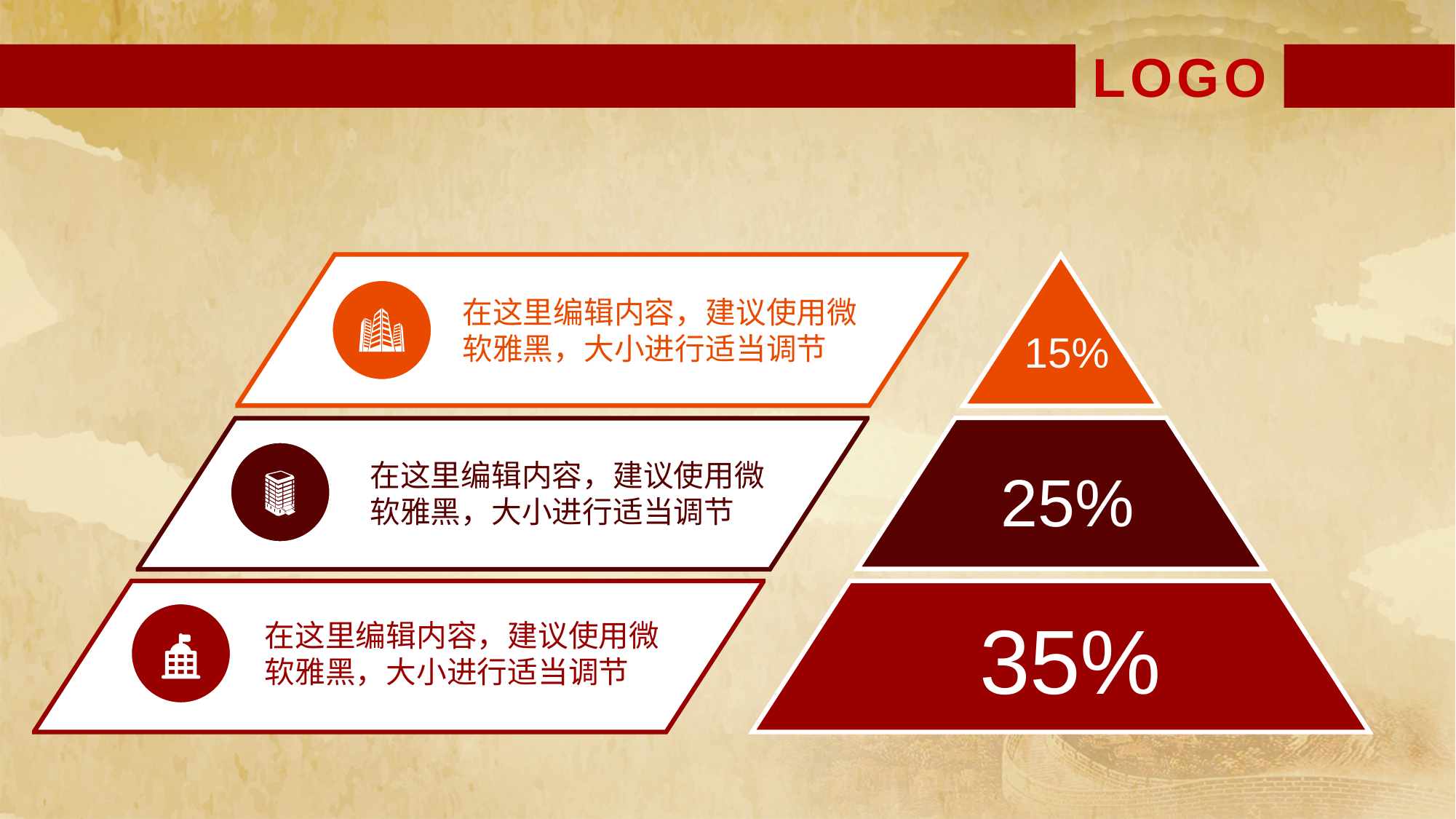

LOGO

在这里编辑内容，建议使用微软雅黑，大小进行适当调节

15%

25%

在这里编辑内容，建议使用微软雅黑，大小进行适当调节

在这里编辑内容，建议使用微软雅黑，大小进行适当调节

35%